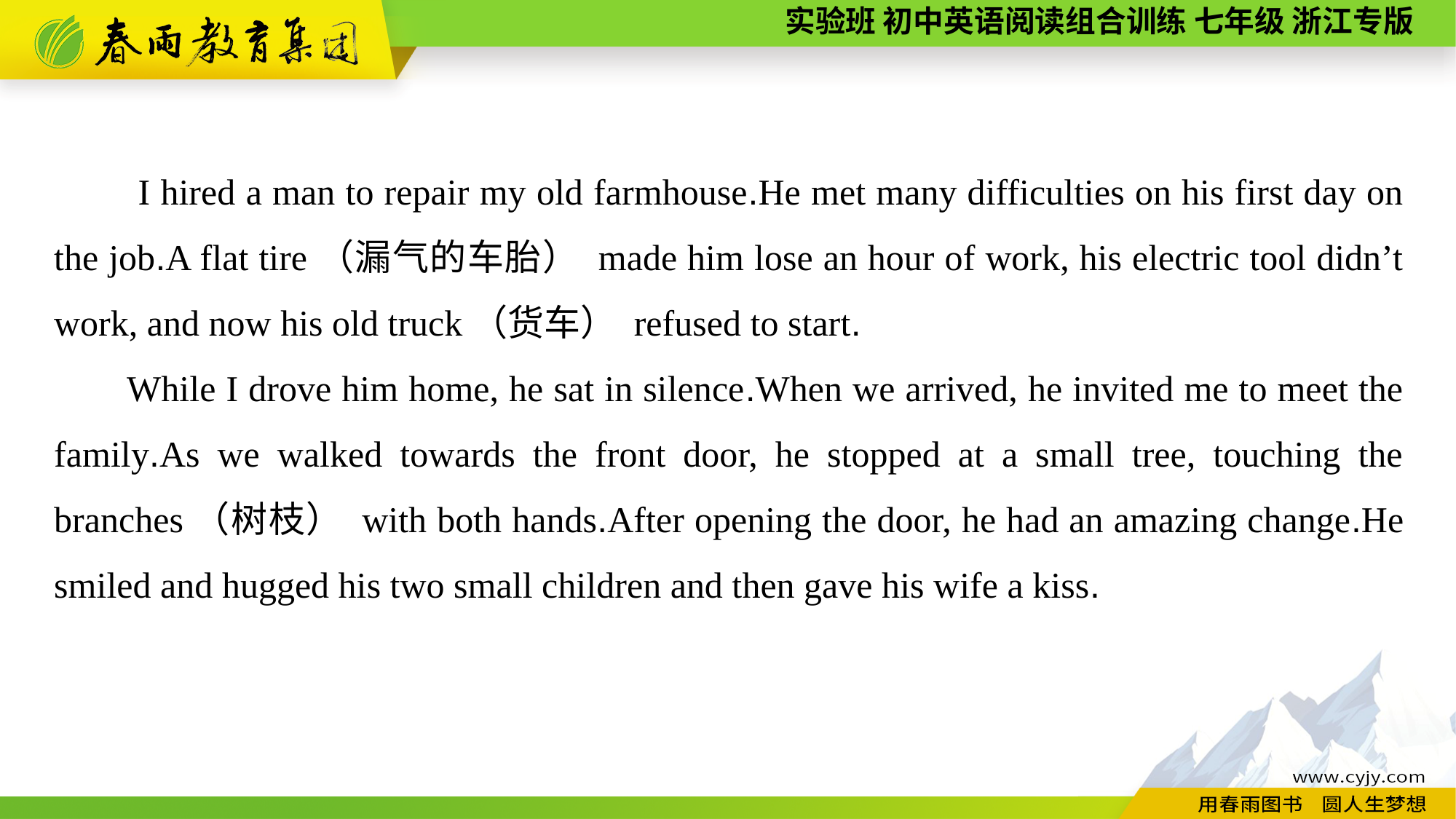

I hired a man to repair my old farmhouse.He met many difficulties on his first day on the job.A flat tire（漏气的车胎） made him lose an hour of work, his electric tool didn’t work, and now his old truck（货车） refused to start.
While I drove him home, he sat in silence.When we arrived, he invited me to meet the family.As we walked towards the front door, he stopped at a small tree, touching the branches（树枝） with both hands.After opening the door, he had an amazing change.He smiled and hugged his two small children and then gave his wife a kiss.